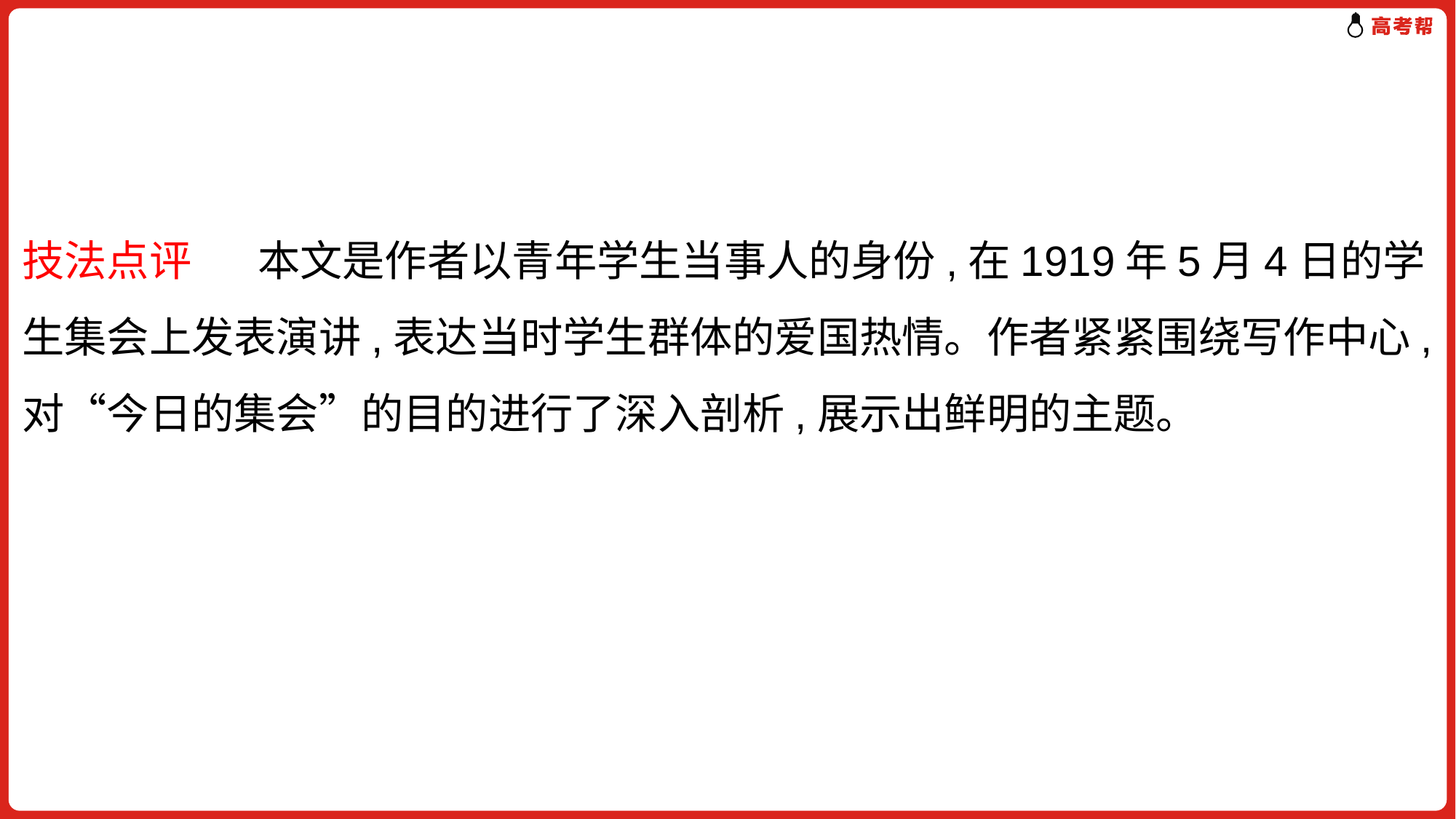

技法点评       本文是作者以青年学生当事人的身份,在1919年5月4日的学生集会上发表演讲,表达当时学生群体的爱国热情。作者紧紧围绕写作中心,对“今日的集会”的目的进行了深入剖析,展示出鲜明的主题。